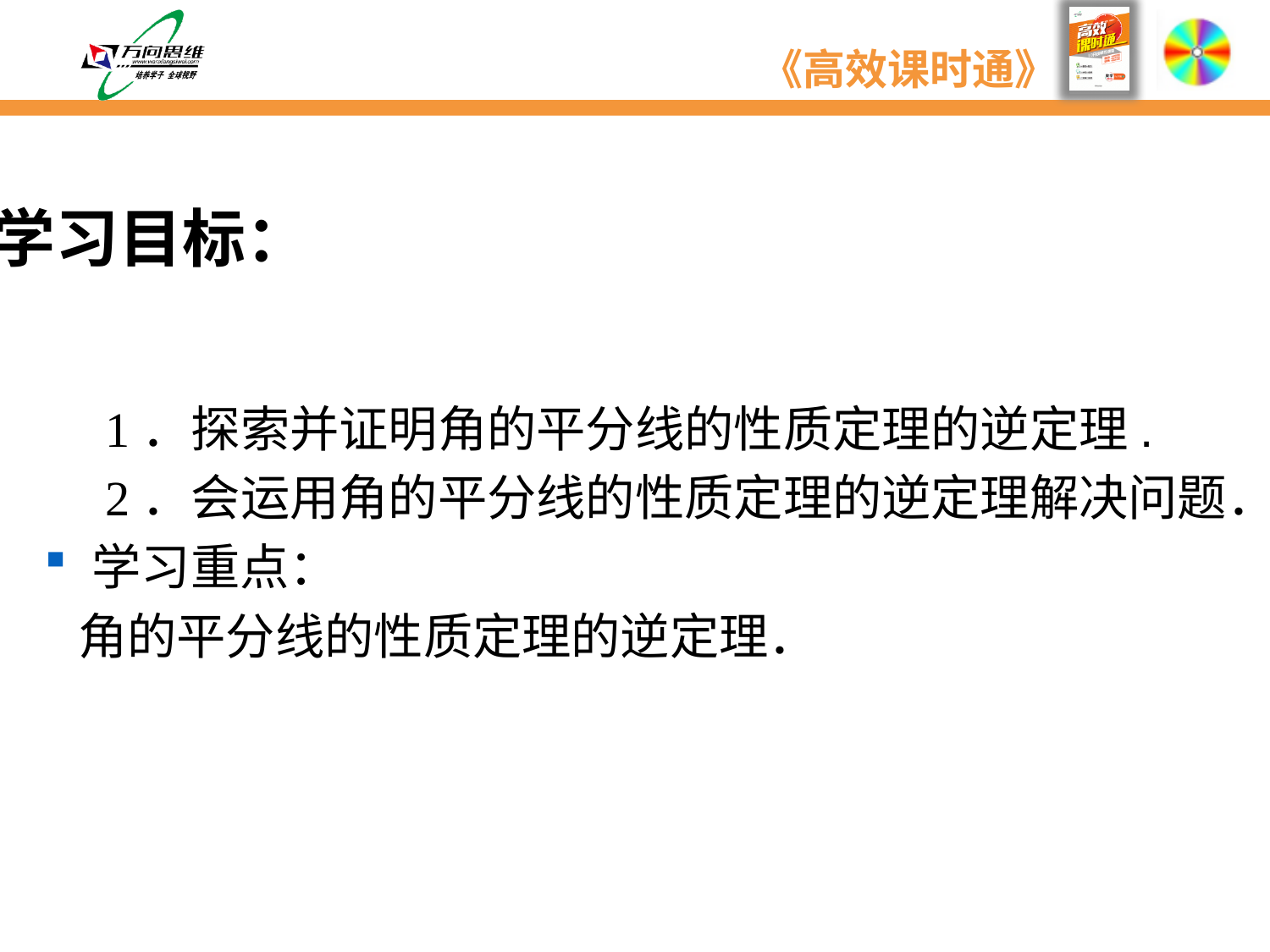

# 学习目标：
　1．探索并证明角的平分线的性质定理的逆定理.
　2．会运用角的平分线的性质定理的逆定理解决问题．
学习重点：
  角的平分线的性质定理的逆定理．